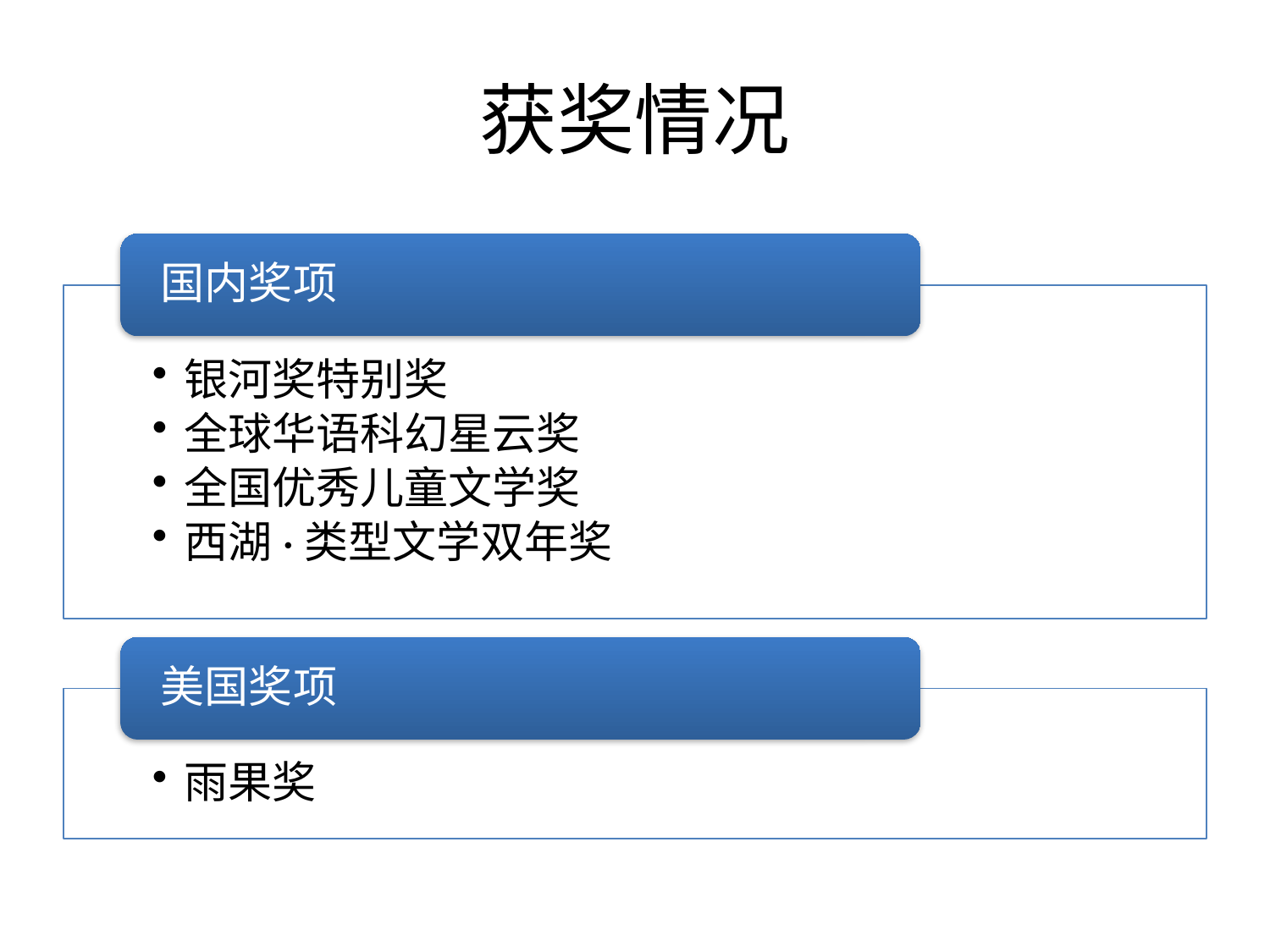

# 获奖情况
银河奖特别奖
全球华语科幻星云奖
全国优秀儿童文学奖
西湖·类型文学双年奖
国内奖项
雨果奖
美国奖项